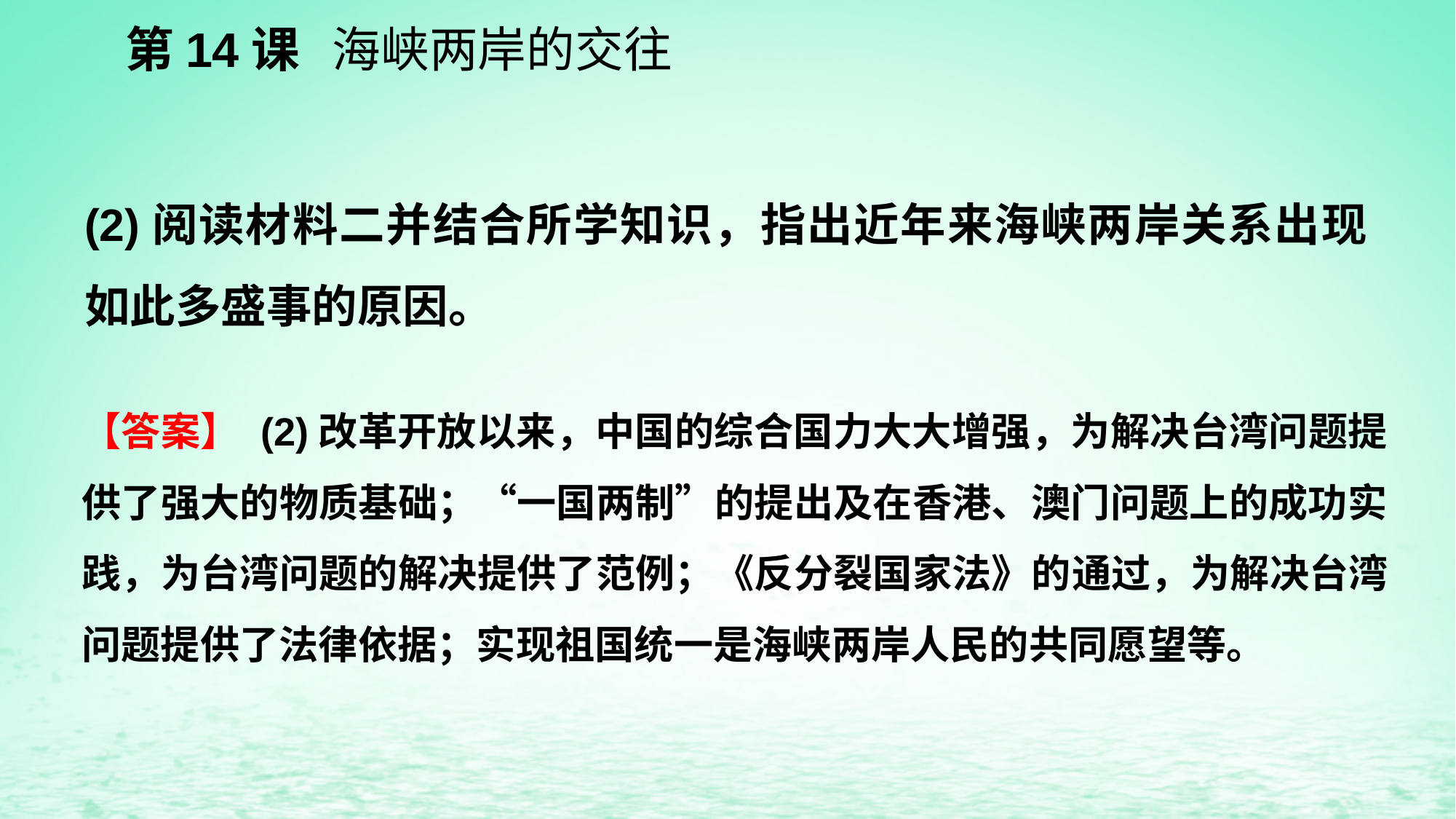

第14课   海峡两岸的交往
(2)阅读材料二并结合所学知识，指出近年来海峡两岸关系出现如此多盛事的原因。
【答案】 (2)改革开放以来，中国的综合国力大大增强，为解决台湾问题提供了强大的物质基础；“一国两制”的提出及在香港、澳门问题上的成功实践，为台湾问题的解决提供了范例；《反分裂国家法》的通过，为解决台湾问题提供了法律依据；实现祖国统一是海峡两岸人民的共同愿望等。